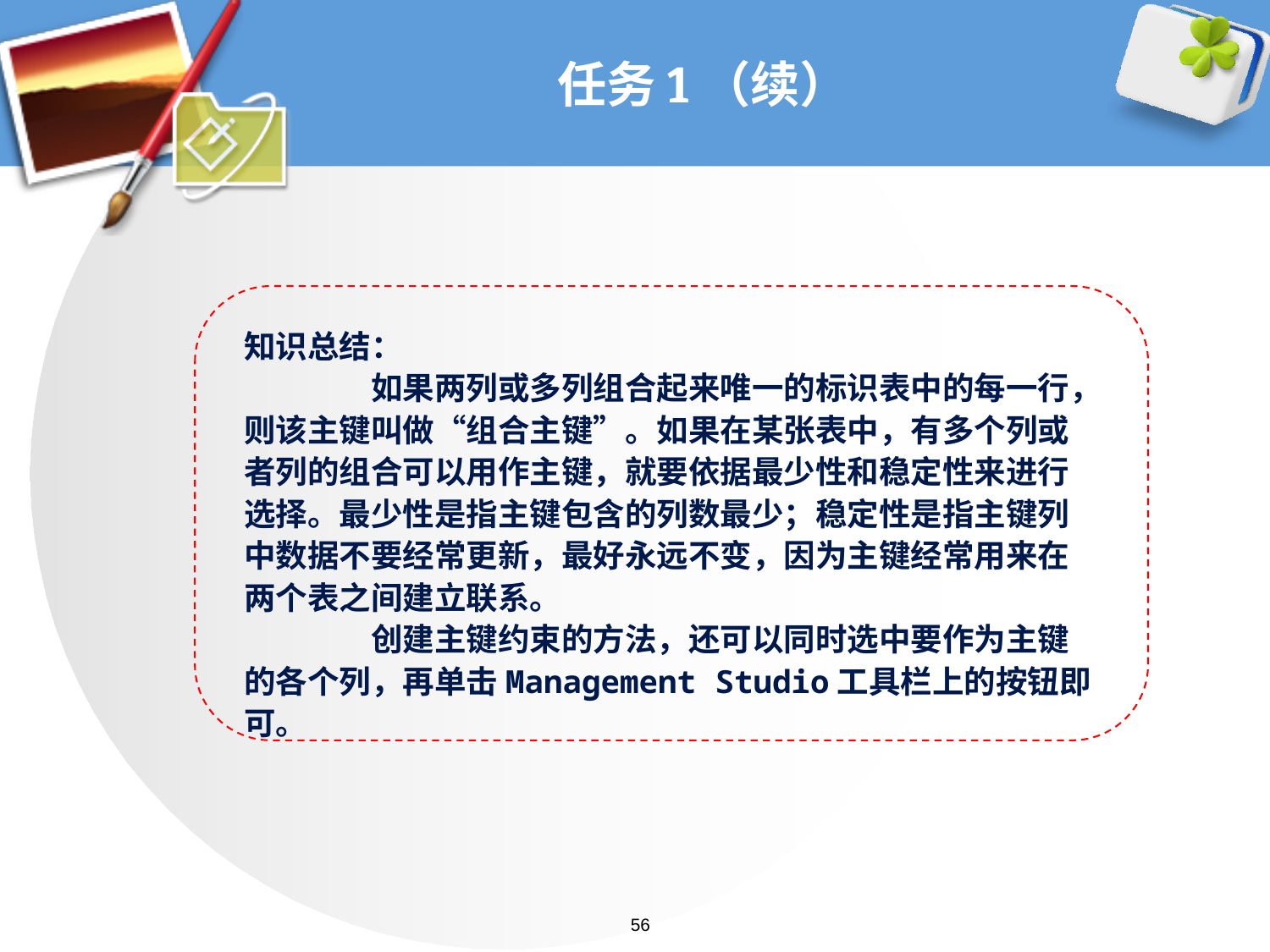

# 任务1（续）

知识总结：
       	如果两列或多列组合起来唯一的标识表中的每一行，则该主键叫做“组合主键”。如果在某张表中，有多个列或者列的组合可以用作主键，就要依据最少性和稳定性来进行选择。最少性是指主键包含的列数最少；稳定性是指主键列中数据不要经常更新，最好永远不变，因为主键经常用来在两个表之间建立联系。
       	创建主键约束的方法，还可以同时选中要作为主键的各个列，再单击Management Studio工具栏上的按钮即可。
56